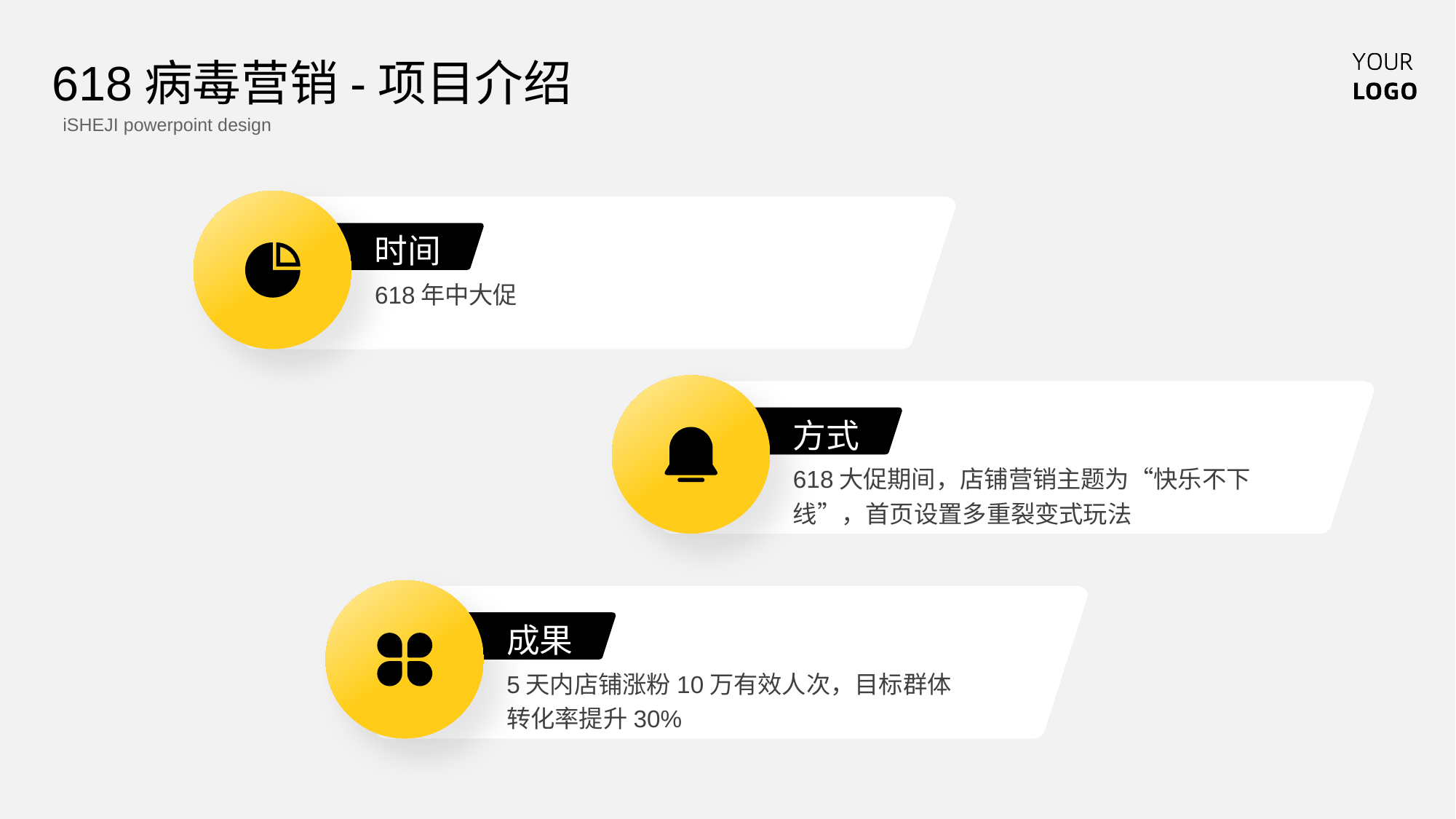

618病毒营销-项目介绍

iSHEJI powerpoint design

时间

618年中大促

方式

618大促期间，店铺营销主题为“快乐不下线”，首页设置多重裂变式玩法

成果

5天内店铺涨粉10万有效人次，目标群体转化率提升30%